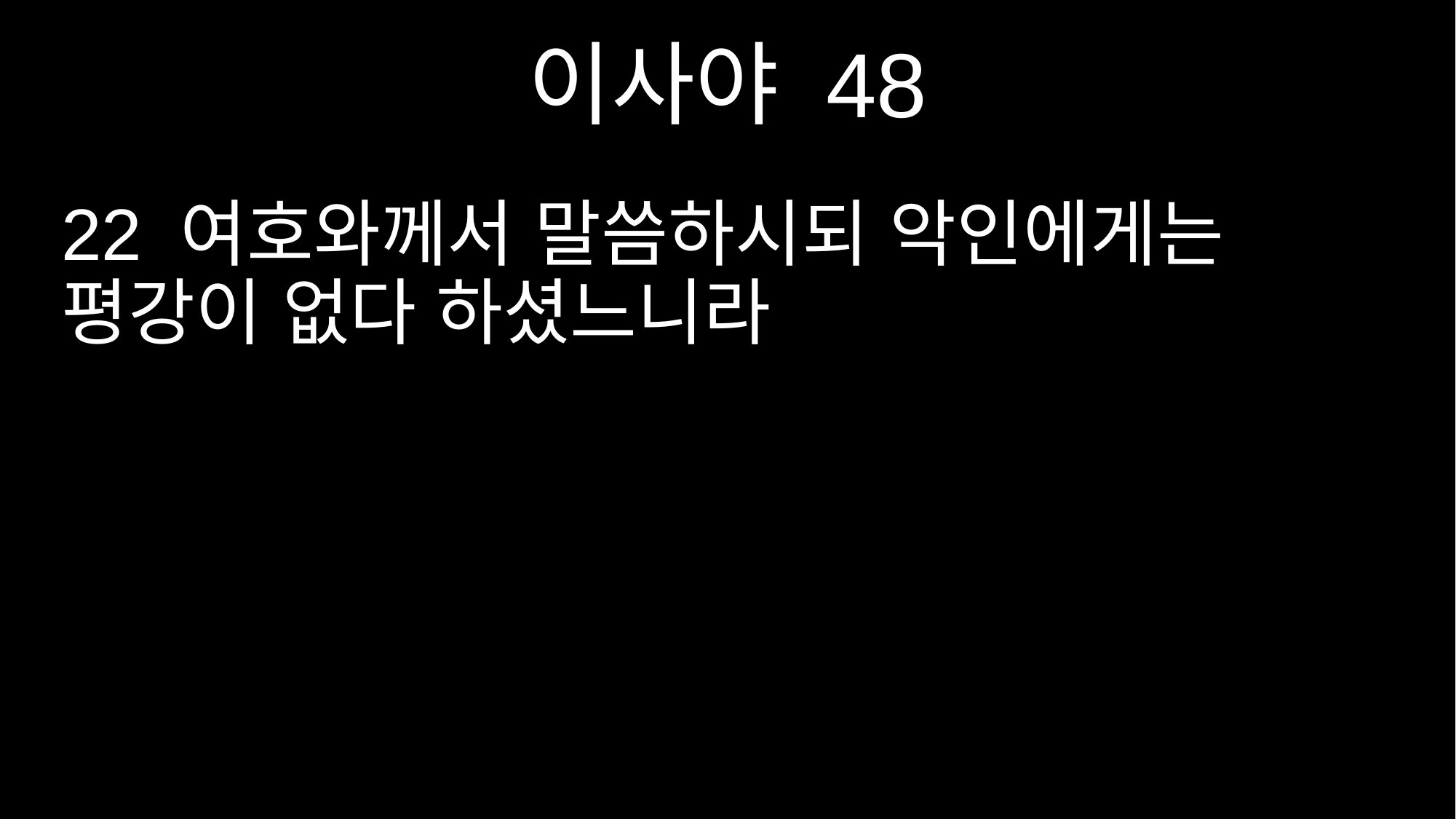

이사야 48
22 여호와께서 말씀하시되 악인에게는 평강이 없다 하셨느니라